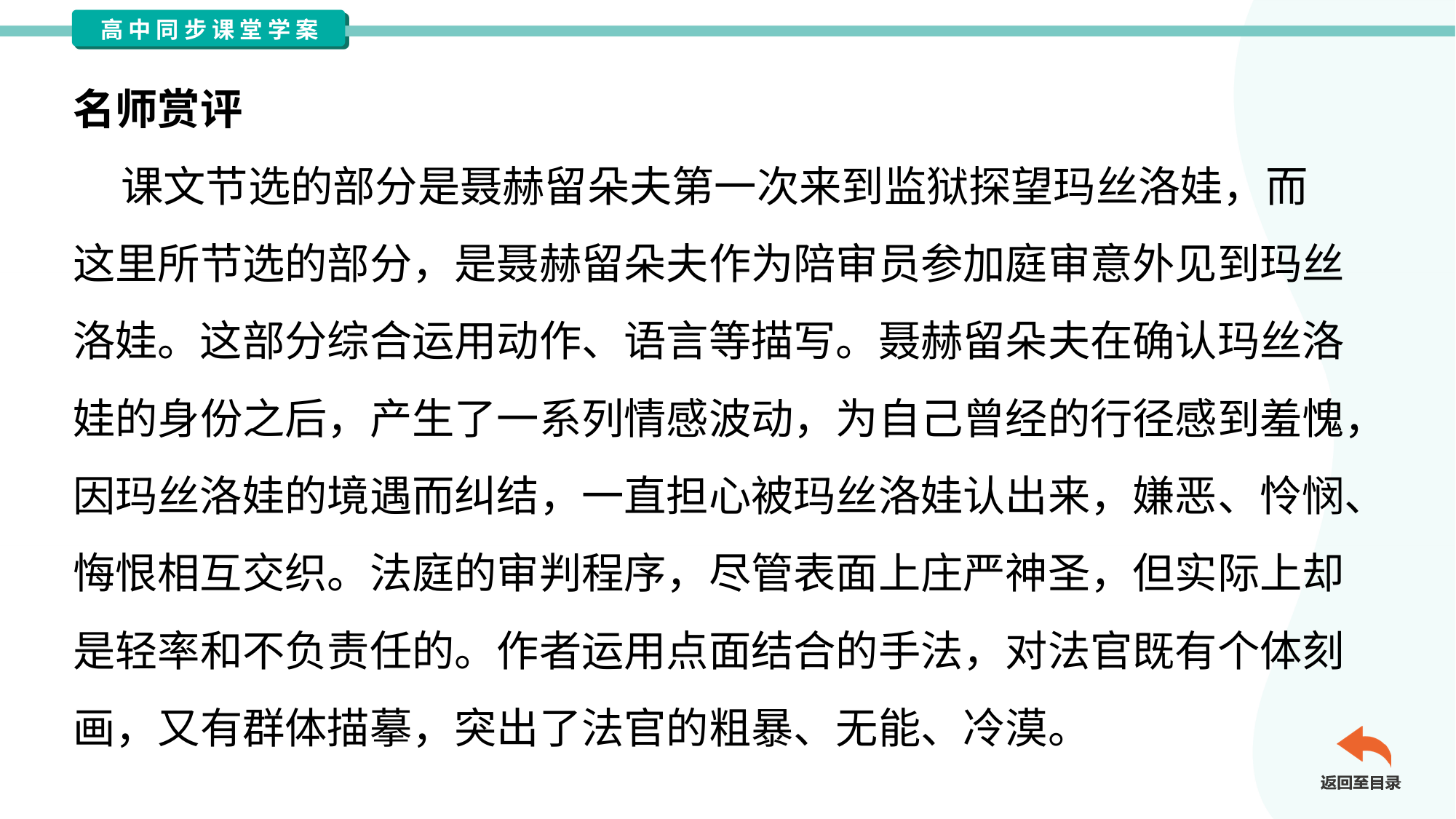

名师赏评
    课文节选的部分是聂赫留朵夫第一次来到监狱探望玛丝洛娃，而
这里所节选的部分，是聂赫留朵夫作为陪审员参加庭审意外见到玛丝
洛娃。这部分综合运用动作、语言等描写。聂赫留朵夫在确认玛丝洛
娃的身份之后，产生了一系列情感波动，为自己曾经的行径感到羞愧，
因玛丝洛娃的境遇而纠结，一直担心被玛丝洛娃认出来，嫌恶、怜悯、
悔恨相互交织。法庭的审判程序，尽管表面上庄严神圣，但实际上却
是轻率和不负责任的。作者运用点面结合的手法，对法官既有个体刻
画，又有群体描摹，突出了法官的粗暴、无能、冷漠。